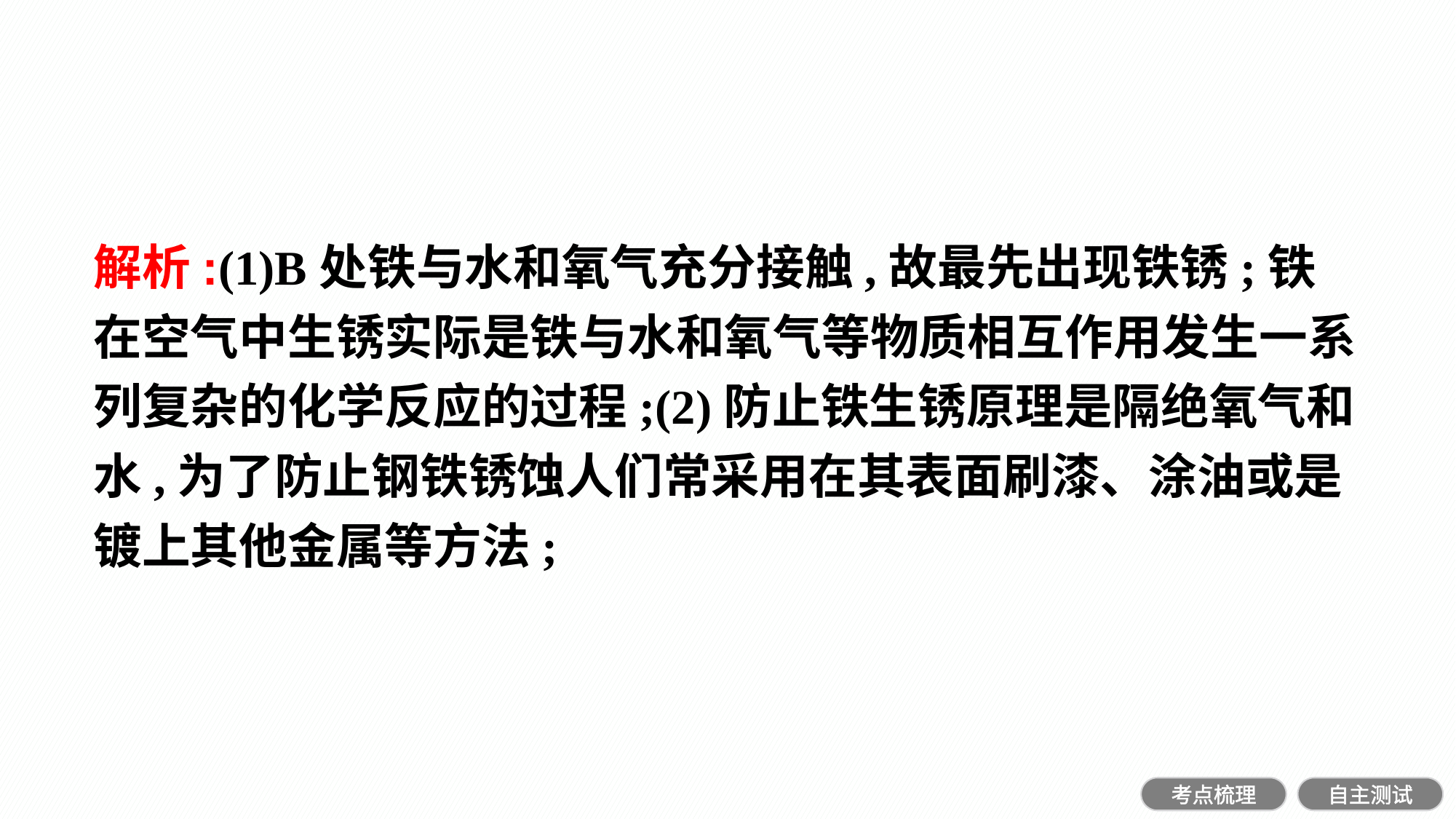

解析:(1)B处铁与水和氧气充分接触,故最先出现铁锈;铁在空气中生锈实际是铁与水和氧气等物质相互作用发生一系列复杂的化学反应的过程;(2)防止铁生锈原理是隔绝氧气和水,为了防止钢铁锈蚀人们常采用在其表面刷漆、涂油或是镀上其他金属等方法;